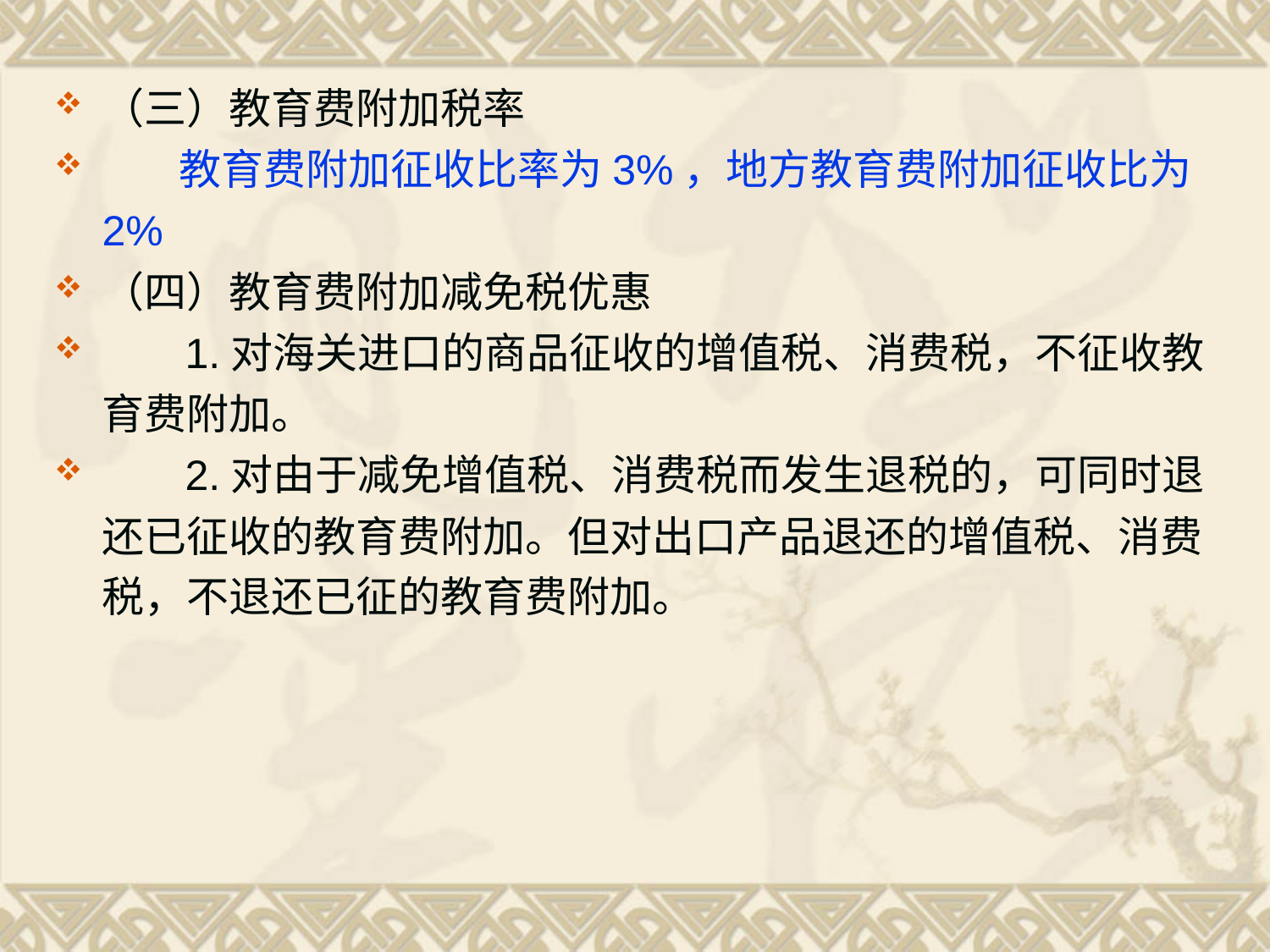

（三）教育费附加税率
       教育费附加征收比率为3%，地方教育费附加征收比为2%
（四）教育费附加减免税优惠
       1.对海关进口的商品征收的增值税、消费税，不征收教育费附加。
       2.对由于减免增值税、消费税而发生退税的，可同时退还已征收的教育费附加。但对出口产品退还的增值税、消费税，不退还已征的教育费附加。
#